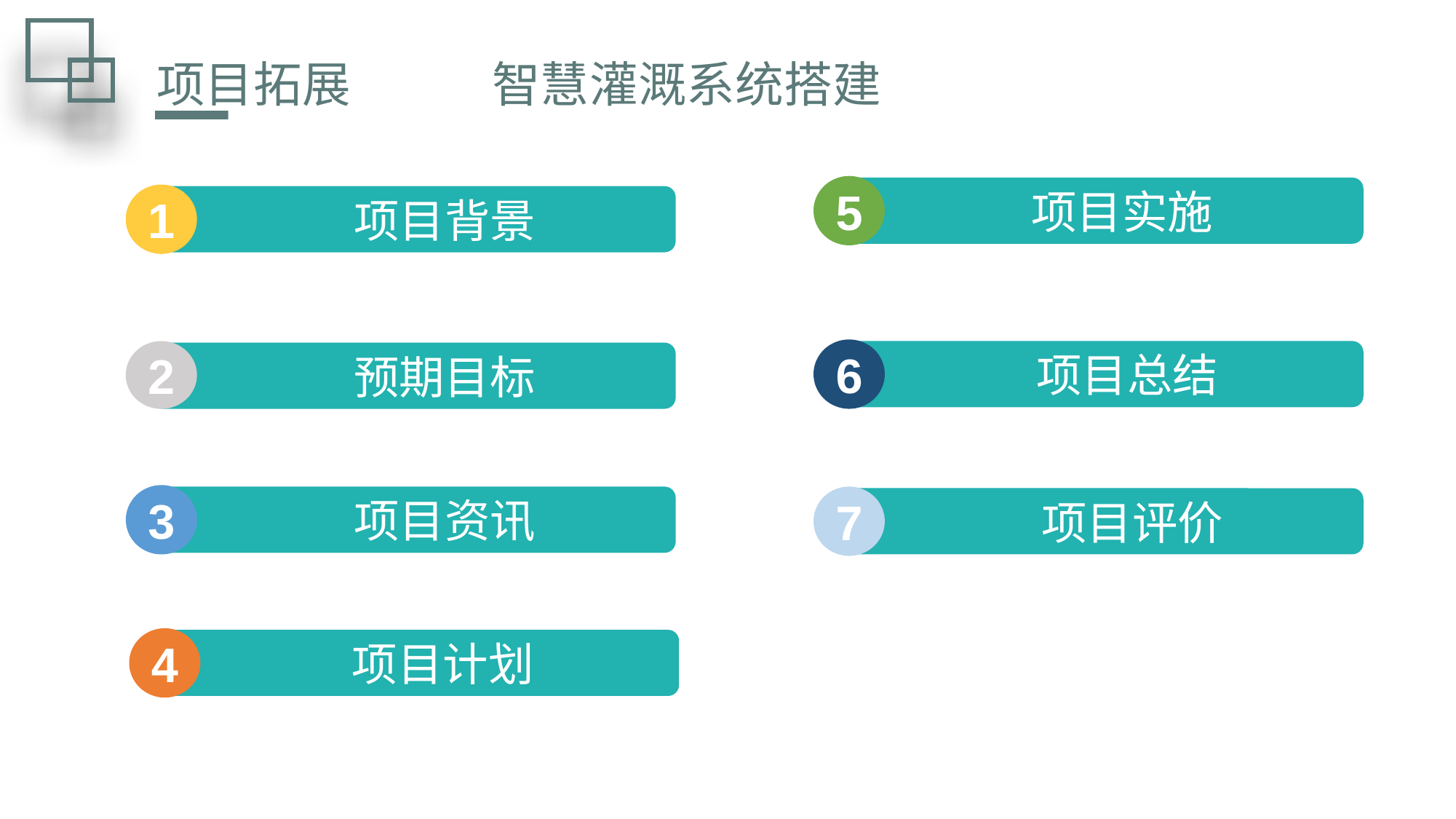

项目拓展             智慧灌溉系统搭建

5
   项目实施
1
     项目背景
6
    项目总结
2
     预期目标
3
     项目资讯
7
     项目评价
4
    项目计划